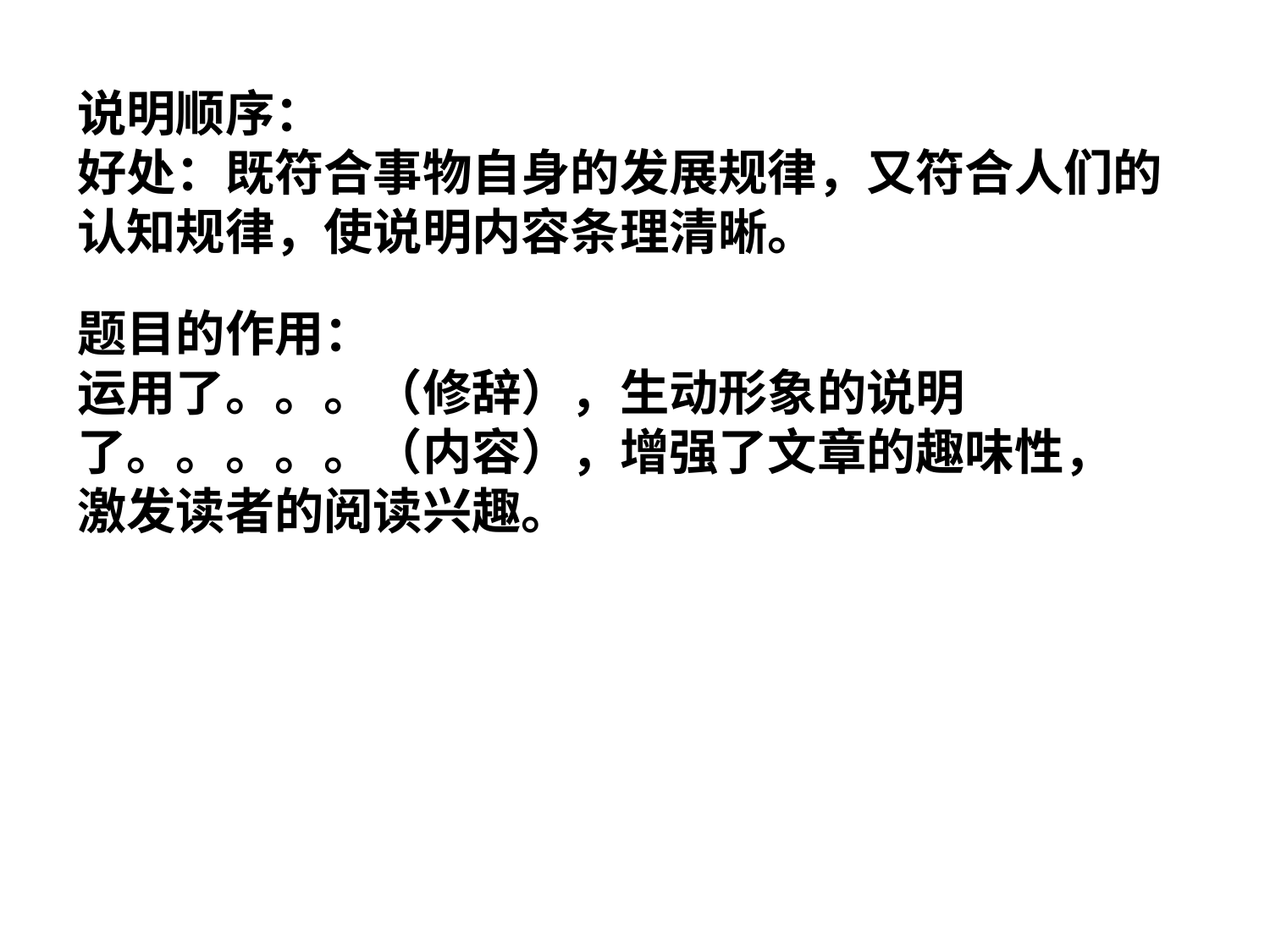

说明顺序：
好处：既符合事物自身的发展规律，又符合人们的认知规律，使说明内容条理清晰。
题目的作用：
运用了。。。（修辞），生动形象的说明了。。。。。（内容），增强了文章的趣味性，激发读者的阅读兴趣。